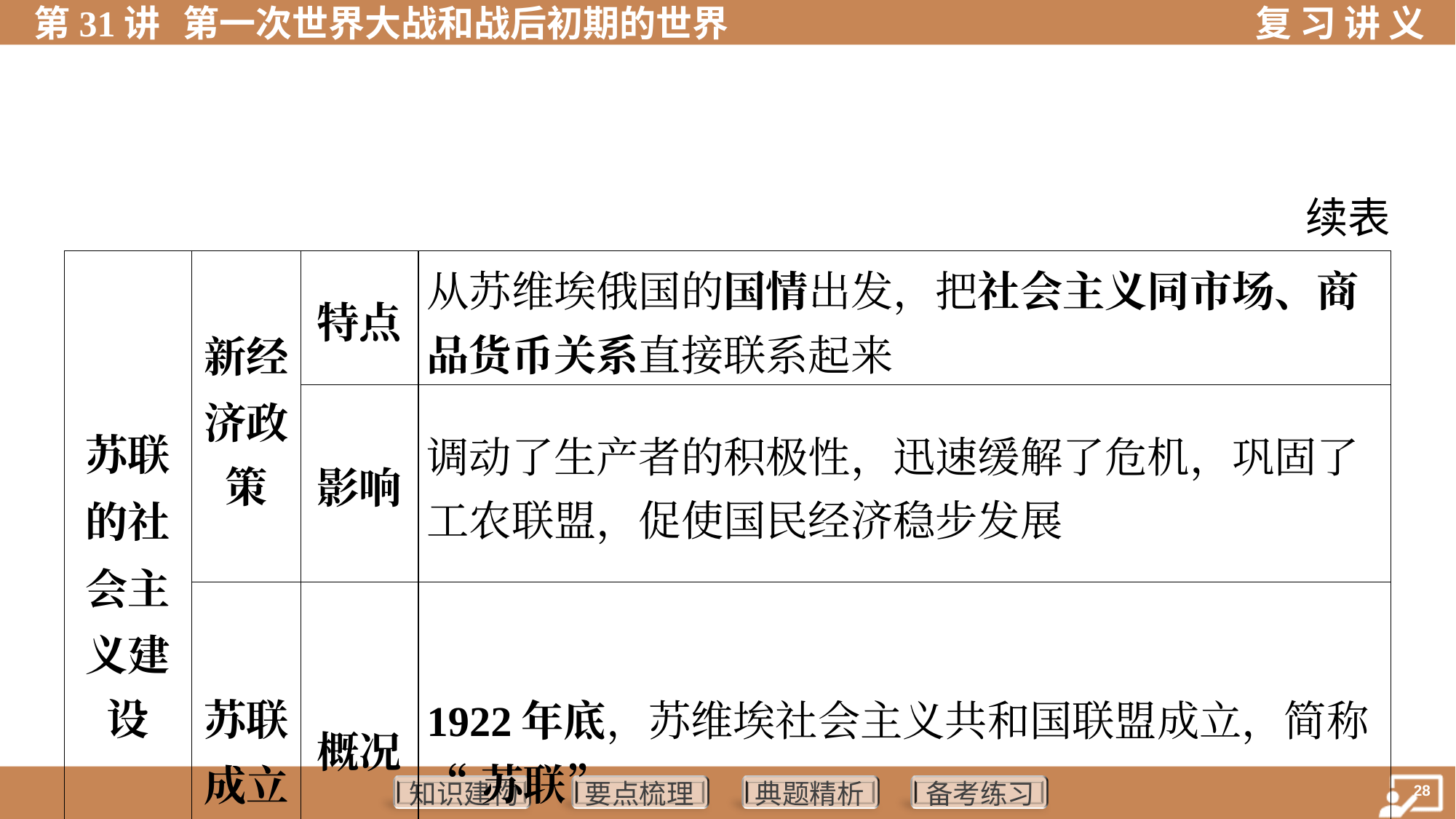

续表
| 苏联 的社 会主 义建 设 | 新经 济政 策 | 特点 | 从苏维埃俄国的国情出发，把社会主义同市场、商 品货币关系直接联系起来 |  |  |  |  |
| --- | --- | --- | --- | --- | --- | --- | --- |
|  |  | 影响 | 调动了生产者的积极性，迅速缓解了危机，巩固了 工农联盟，促使国民经济稳步发展 |  |  |  |  |
|  | 苏联 成立 | 概况 | 1922年底，苏维埃社会主义共和国联盟成立，简称 “苏联” |  |  |  |  |